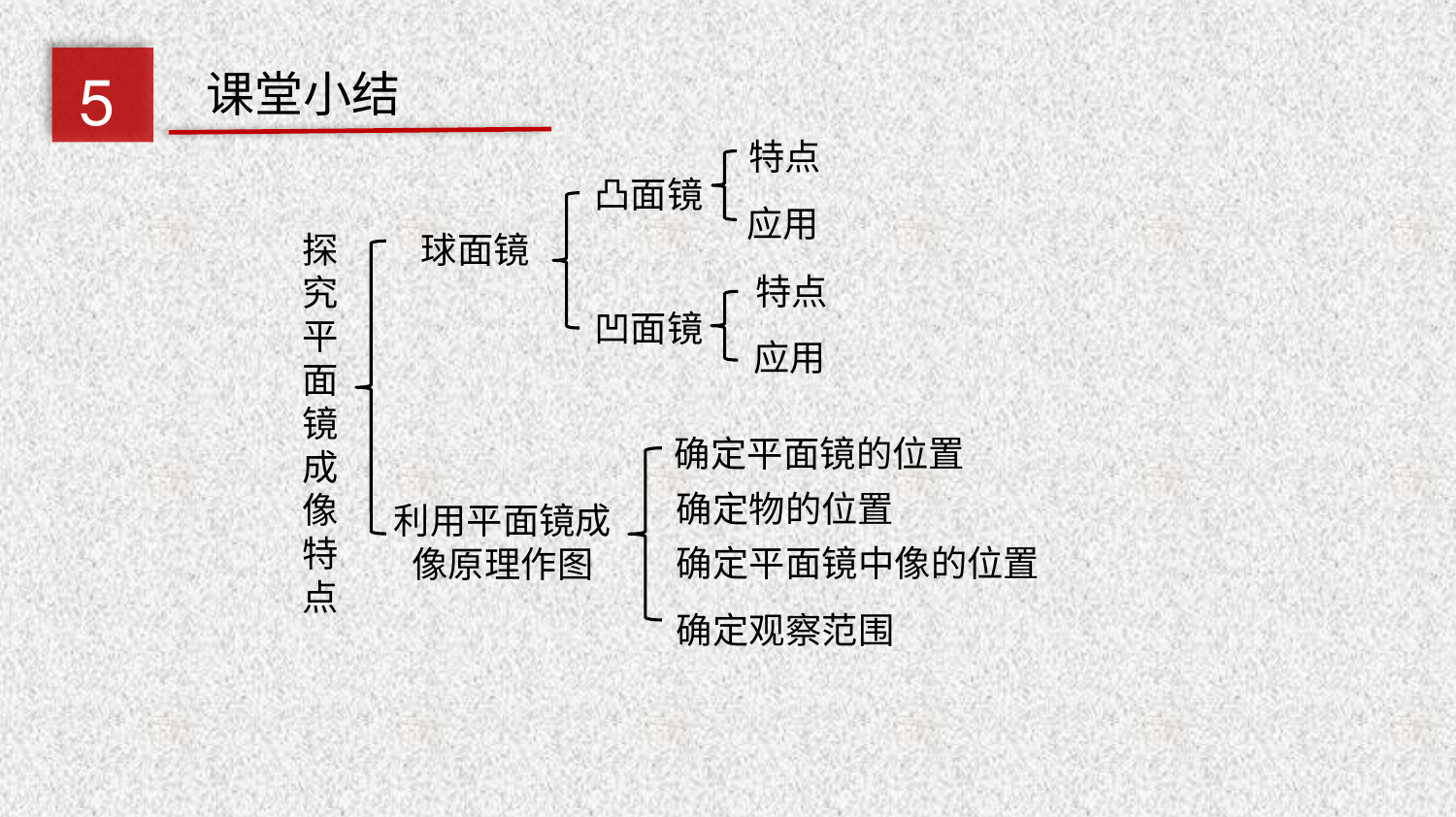

5
课堂小结
特点

凸面镜

应用
探究平面镜成像特点
球面镜

特点

凹面镜
应用
确定平面镜的位置

确定物的位置
利用平面镜成像原理作图
确定平面镜中像的位置
确定观察范围